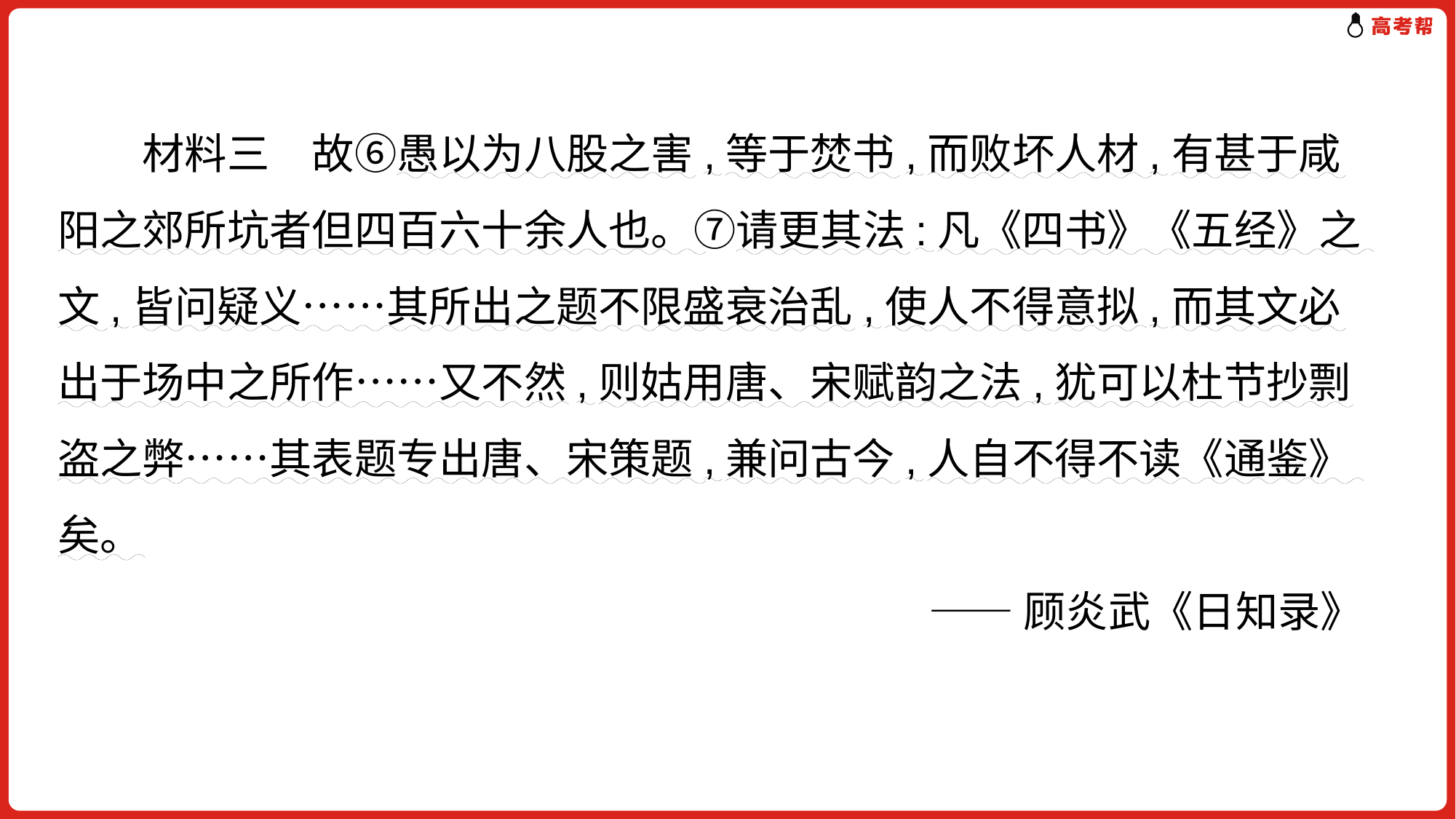

材料三　故⑥愚以为八股之害,等于焚书,而败坏人材,有甚于咸阳之郊所坑者但四百六十余人也。⑦请更其法:凡《四书》《五经》之文,皆问疑义……其所出之题不限盛衰治乱,使人不得意拟,而其文必出于场中之所作……又不然,则姑用唐、宋赋韵之法,犹可以杜节抄剽盗之弊……其表题专出唐、宋策题,兼问古今,人自不得不读《通鉴》矣。
——顾炎武《日知录》